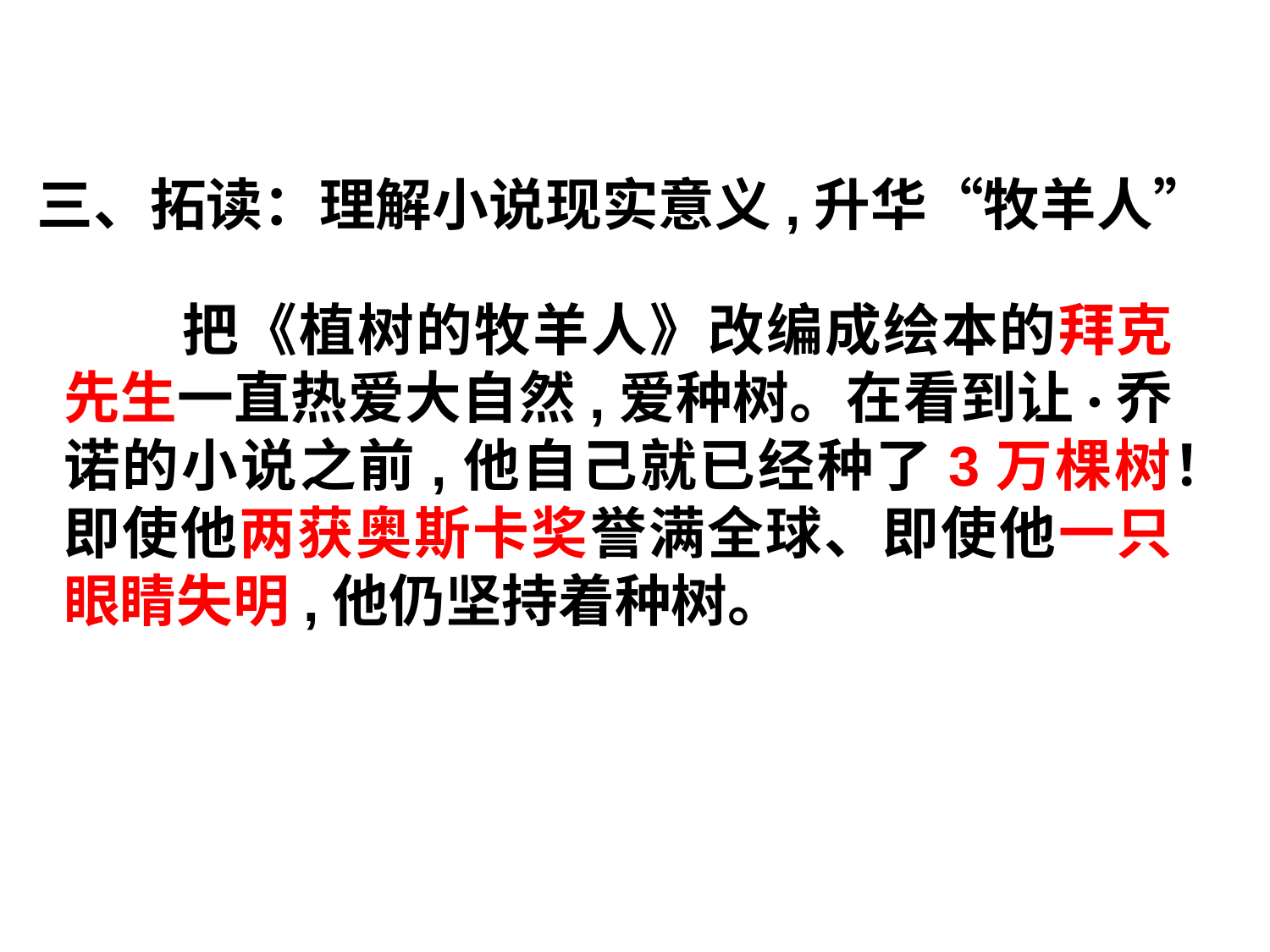

三、拓读：理解小说现实意义,升华“牧羊人”
       把《植树的牧羊人》改编成绘本的拜克先生一直热爱大自然,爱种树。在看到让·乔诺的小说之前,他自己就已经种了3万棵树！即使他两获奥斯卡奖誉满全球、即使他一只眼睛失明,他仍坚持着种树。